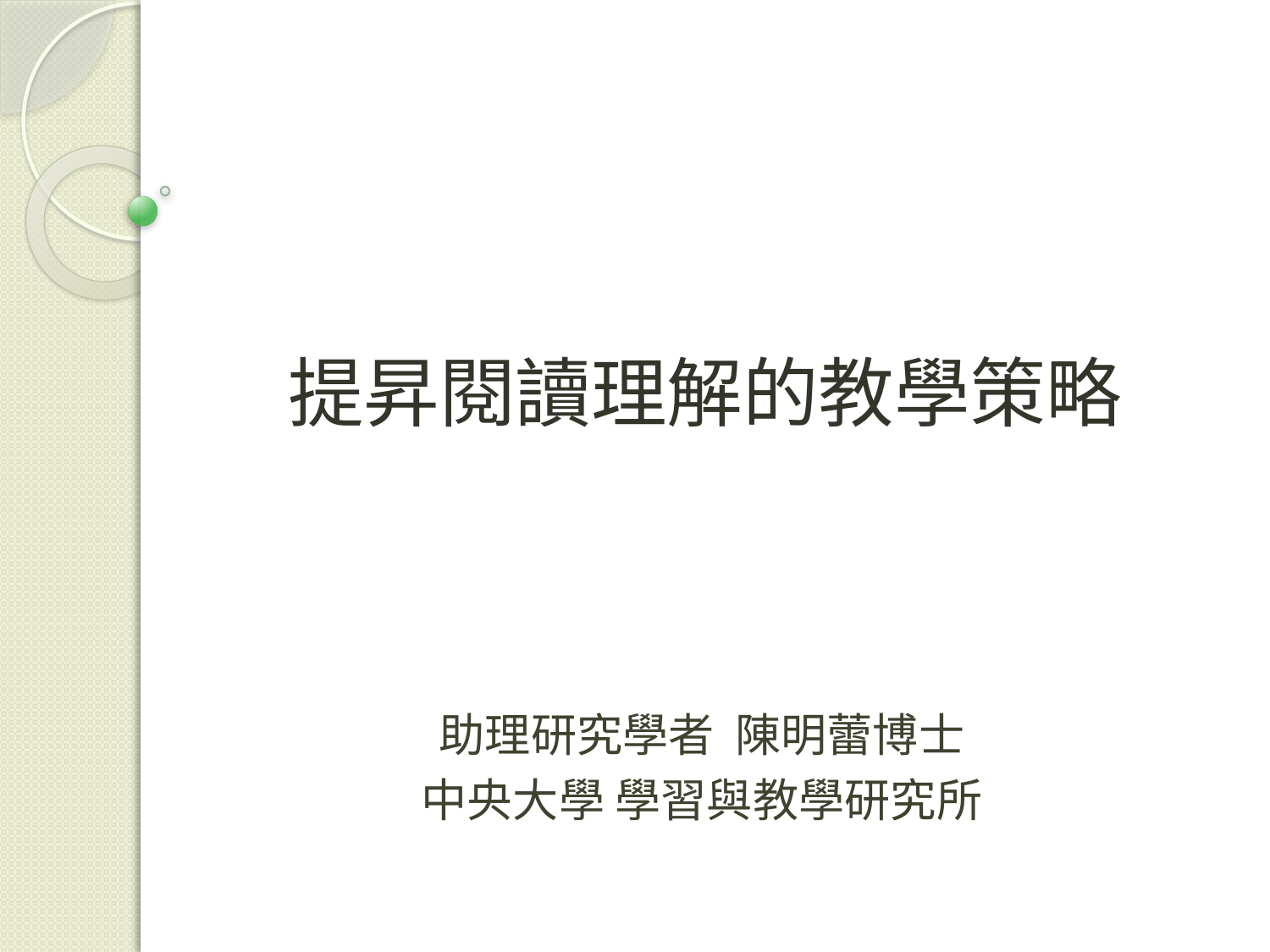

# 提昇閱讀理解的教學策略
助理研究學者  陳明蕾博士
中央大學 學習與教學研究所